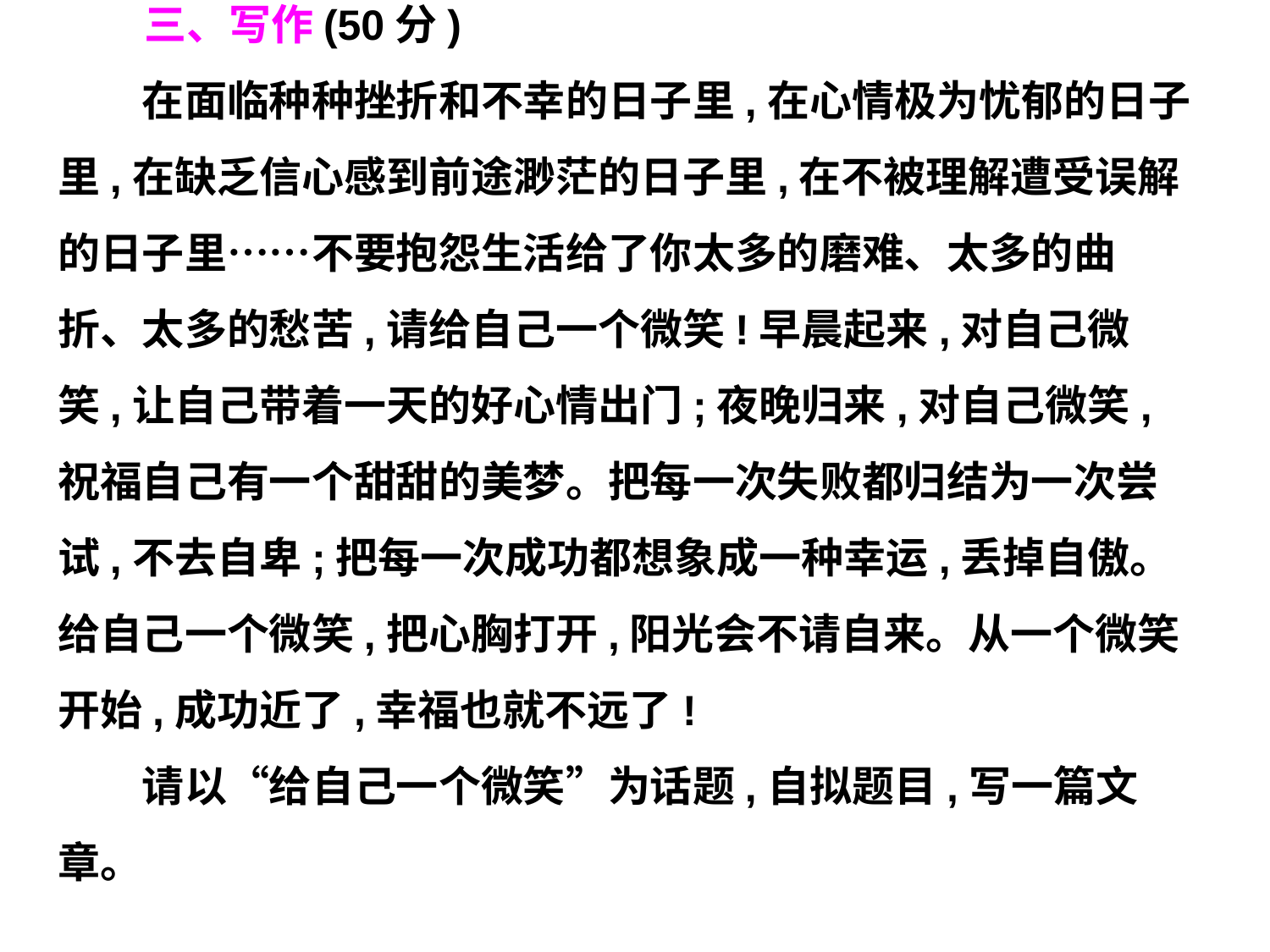

三、写作(50分)
　　在面临种种挫折和不幸的日子里,在心情极为忧郁的日子里,在缺乏信心感到前途渺茫的日子里,在不被理解遭受误解的日子里……不要抱怨生活给了你太多的磨难、太多的曲折、太多的愁苦,请给自己一个微笑!早晨起来,对自己微笑,让自己带着一天的好心情出门;夜晚归来,对自己微笑,祝福自己有一个甜甜的美梦。把每一次失败都归结为一次尝试,不去自卑;把每一次成功都想象成一种幸运,丢掉自傲。给自己一个微笑,把心胸打开,阳光会不请自来。从一个微笑开始,成功近了,幸福也就不远了!
　　请以“给自己一个微笑”为话题,自拟题目,写一篇文章。